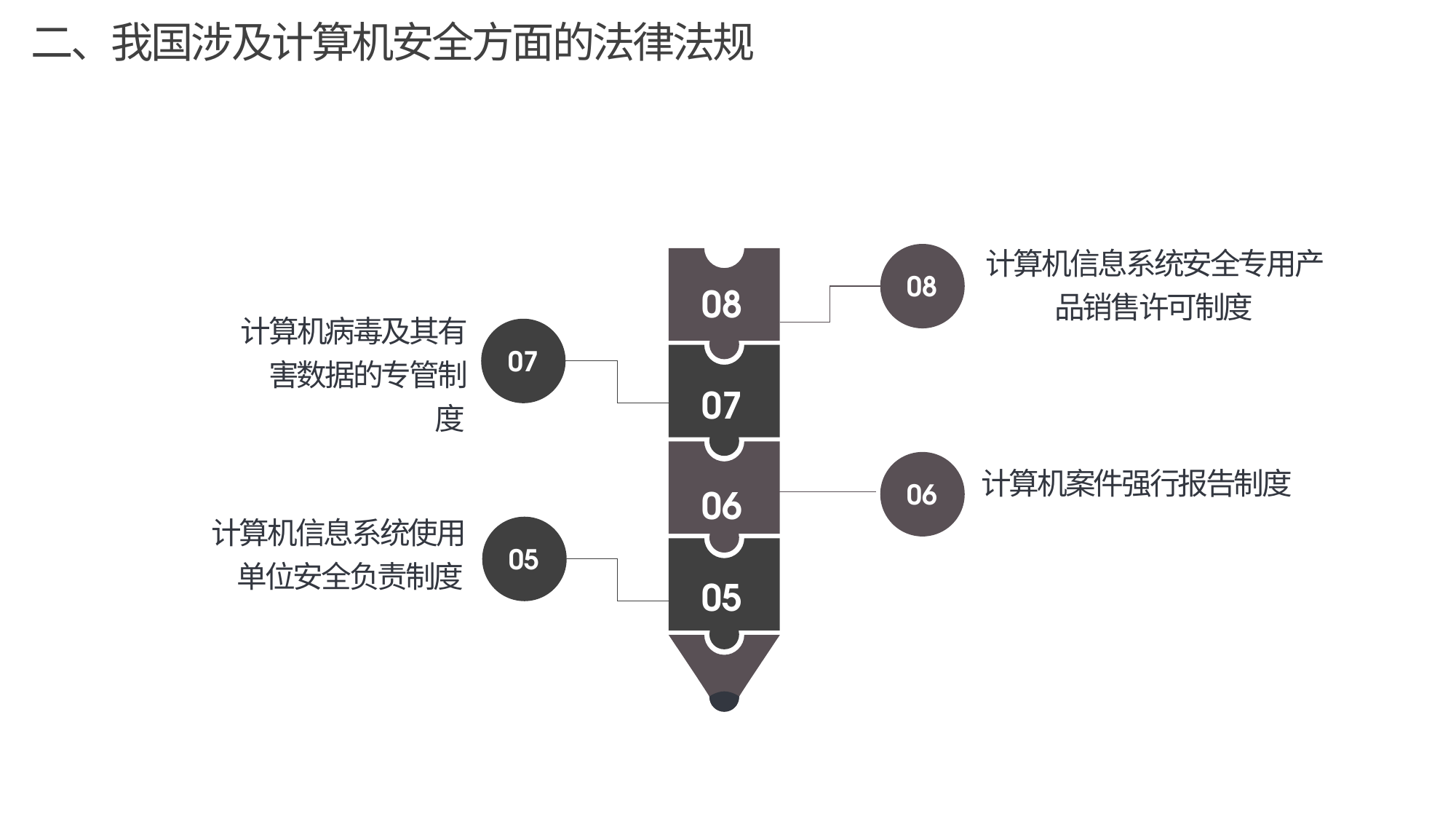

二、我国涉及计算机安全方面的法律法规
计算机信息系统安全专用产品销售许可制度
08

08
计算机病毒及其有害数据的专管制度
07
07
计算机案件强行报告制度
06
06
计算机信息系统使用单位安全负责制度
05
05